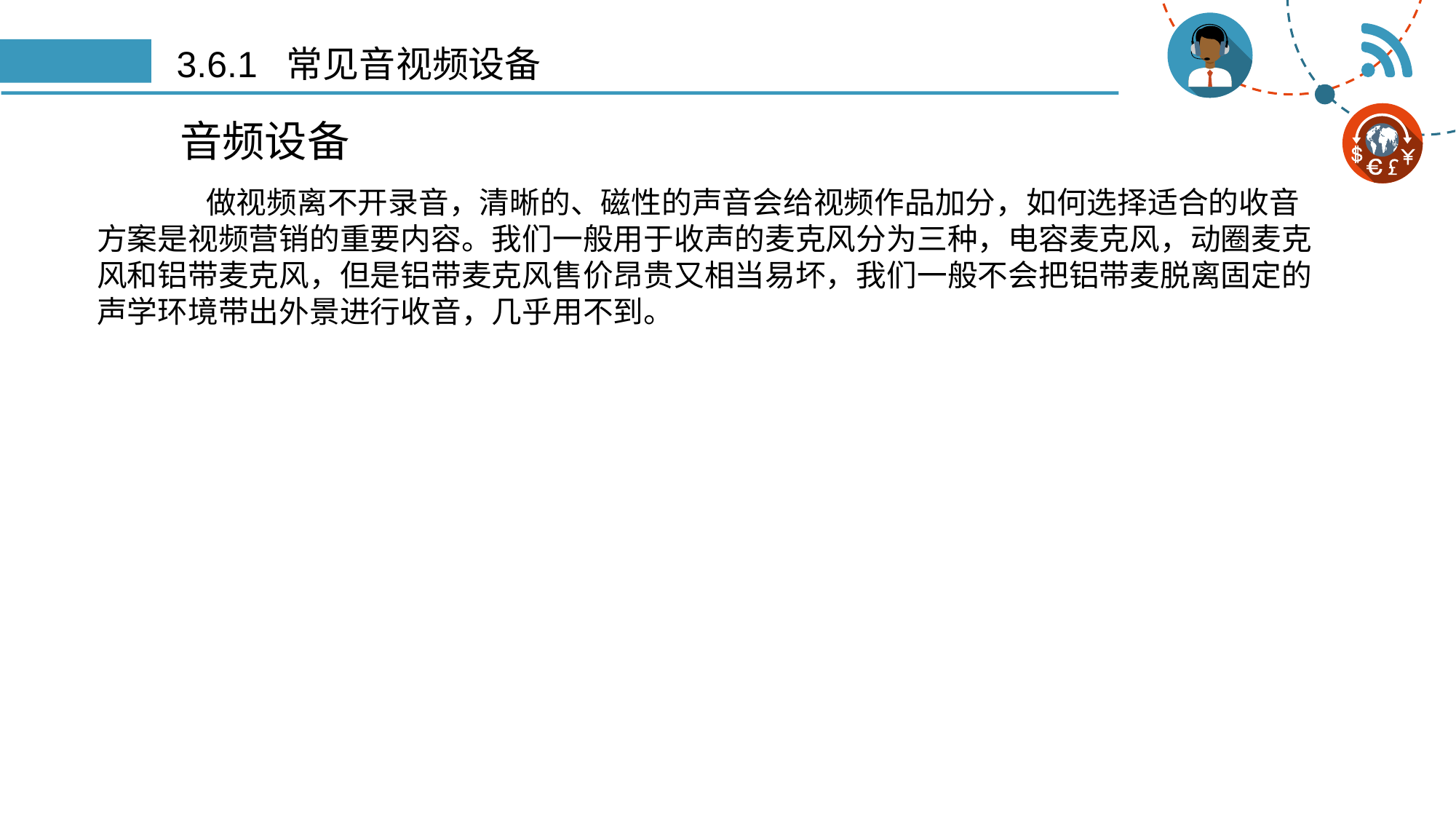

# 3.6.1  常见音视频设备
音频设备
	做视频离不开录音，清晰的、磁性的声音会给视频作品加分，如何选择适合的收音方案是视频营销的重要内容。我们一般用于收声的麦克风分为三种，电容麦克风，动圈麦克风和铝带麦克风，但是铝带麦克风售价昂贵又相当易坏，我们一般不会把铝带麦脱离固定的声学环境带出外景进行收音，几乎用不到。